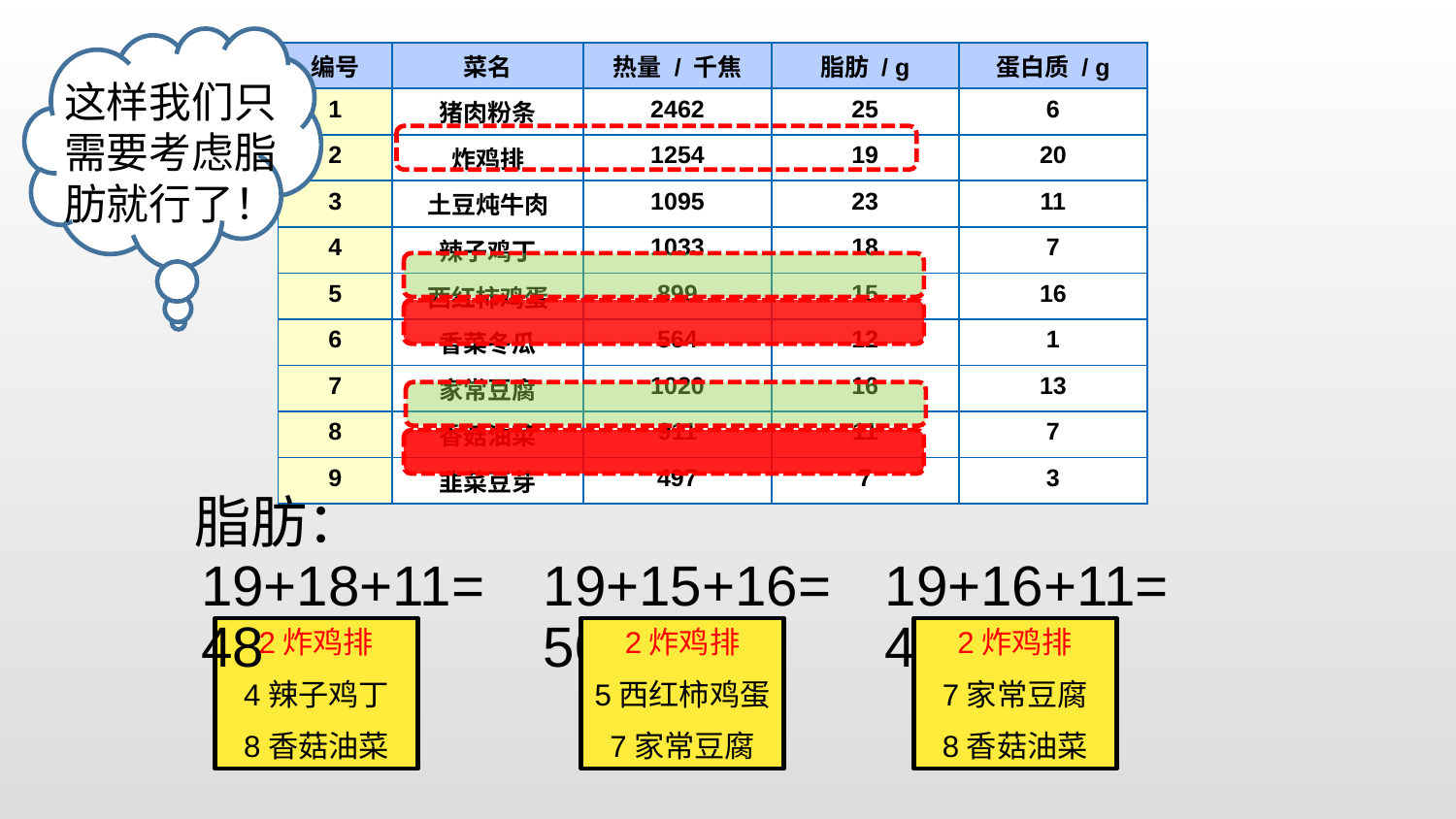

这样我们只需要考虑脂肪就行了！
| 编号 | 菜名 | 热量 / 千焦 | 脂肪 / g | 蛋白质 / g |
| --- | --- | --- | --- | --- |
| 1 | 猪肉粉条 | 2462 | 25 | 6 |
| 2 | 炸鸡排 | 1254 | 19 | 20 |
| 3 | 土豆炖牛肉 | 1095 | 23 | 11 |
| 4 | 辣子鸡丁 | 1033 | 18 | 7 |
| 5 | 西红柿鸡蛋 | 899 | 15 | 16 |
| 6 | 香菜冬瓜 | 564 | 12 | 1 |
| 7 | 家常豆腐 | 1020 | 16 | 13 |
| 8 | 香菇油菜 | 911 | 11 | 7 |
| 9 | 韭菜豆芽 | 497 | 7 | 3 |

脂肪：
19+18+11=48
19+15+16=50
19+16+11=46
2炸鸡排
5西红柿鸡蛋
7家常豆腐
2炸鸡排
7家常豆腐
8香菇油菜
2炸鸡排
4辣子鸡丁
8香菇油菜